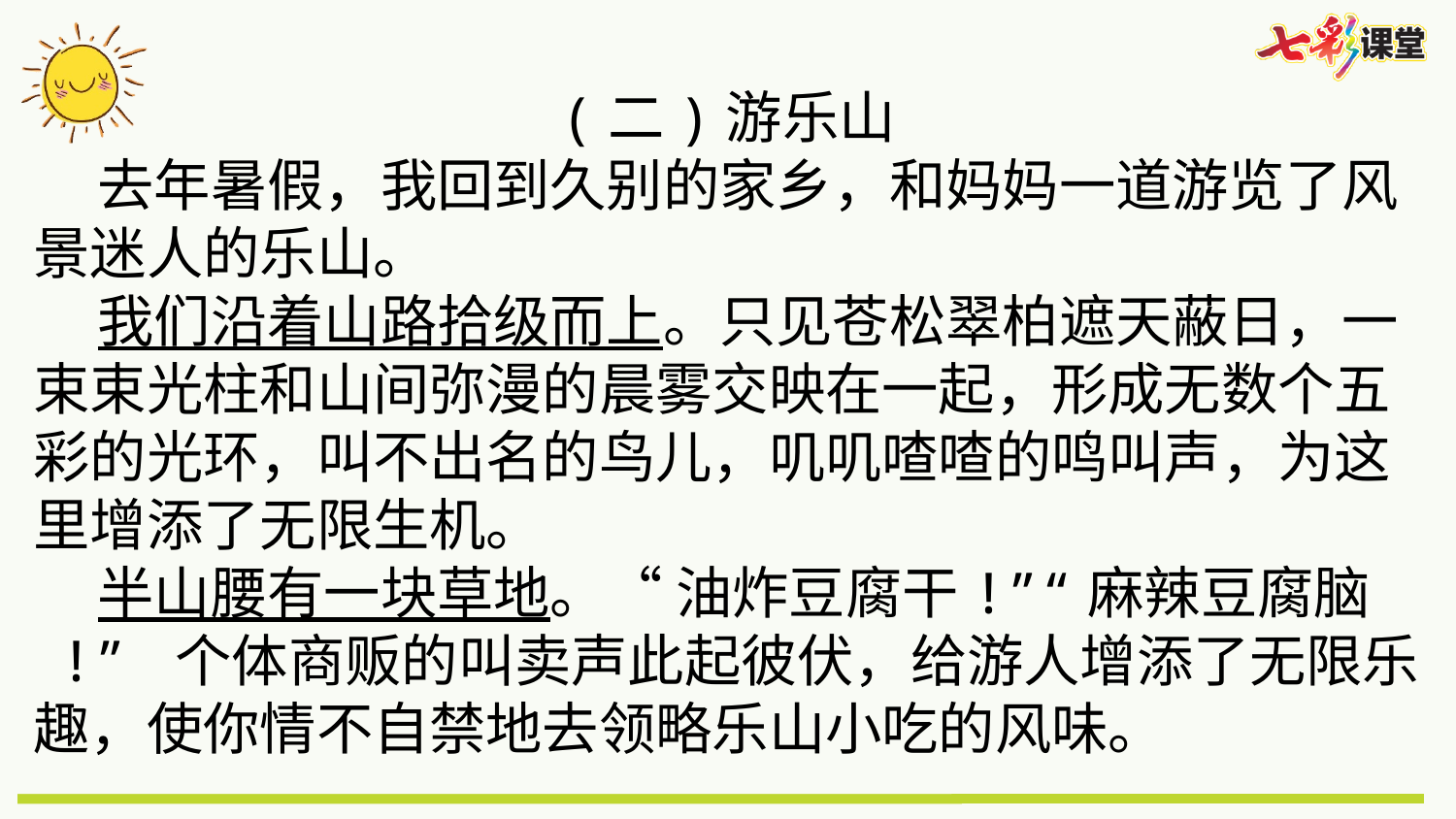

(二)游乐山
    去年暑假，我回到久别的家乡，和妈妈一道游览了风景迷人的乐山。
    我们沿着山路拾级而上。只见苍松翠柏遮天蔽日，一束束光柱和山间弥漫的晨雾交映在一起，形成无数个五彩的光环，叫不出名的鸟儿，叽叽喳喳的鸣叫声，为这里增添了无限生机。
    半山腰有一块草地。“ 油炸豆腐干!”“麻辣豆腐脑 !” 个体商贩的叫卖声此起彼伏，给游人增添了无限乐趣，使你情不自禁地去领略乐山小吃的风味。